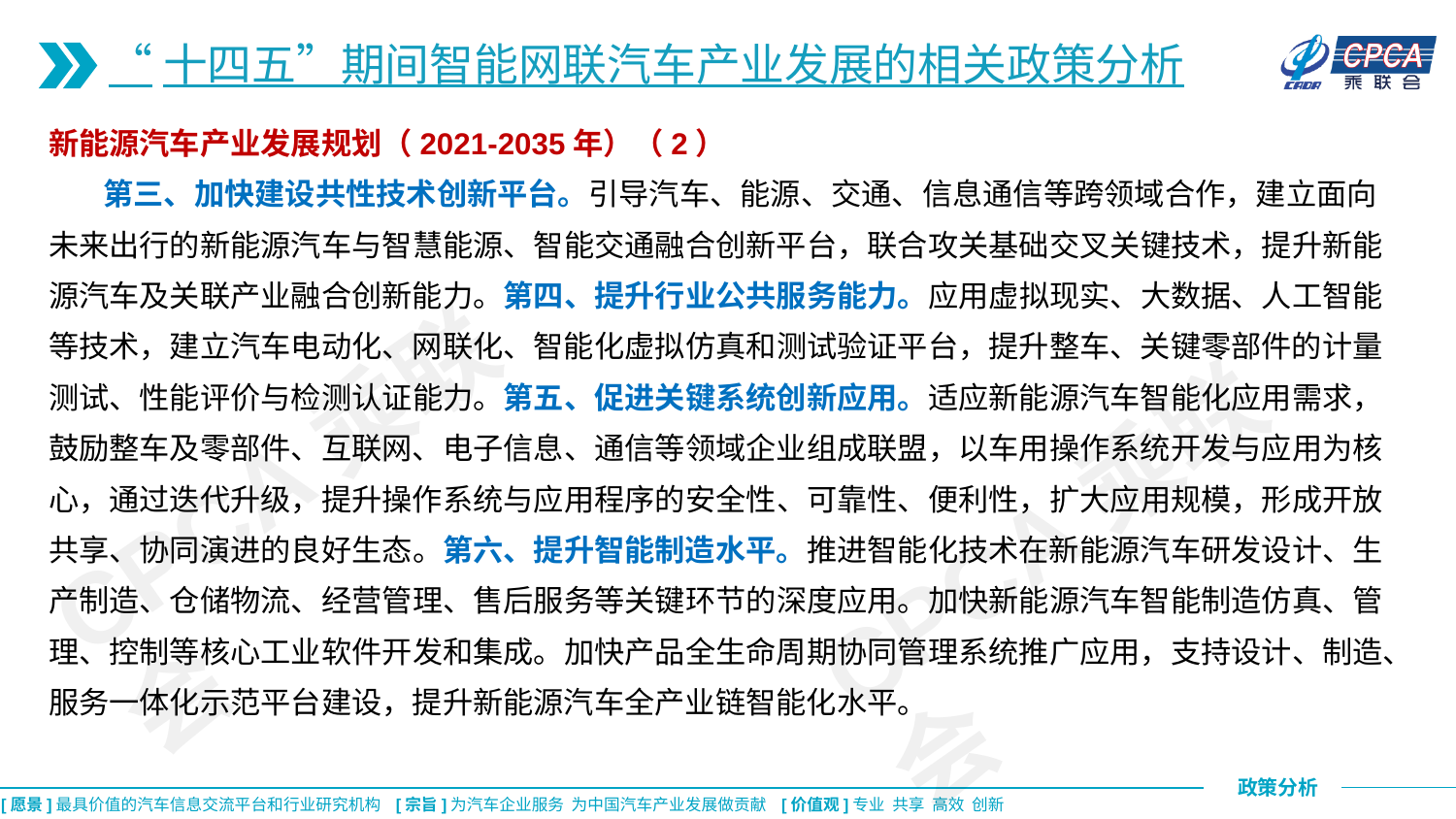

“十四五”期间智能网联汽车产业发展的相关政策分析
新能源汽车产业发展规划（2021-2035年）（2）
       第三、加快建设共性技术创新平台。引导汽车、能源、交通、信息通信等跨领域合作，建立面向未来出行的新能源汽车与智慧能源、智能交通融合创新平台，联合攻关基础交叉关键技术，提升新能源汽车及关联产业融合创新能力。第四、提升行业公共服务能力。应用虚拟现实、大数据、人工智能等技术，建立汽车电动化、网联化、智能化虚拟仿真和测试验证平台，提升整车、关键零部件的计量测试、性能评价与检测认证能力。第五、促进关键系统创新应用。适应新能源汽车智能化应用需求，鼓励整车及零部件、互联网、电子信息、通信等领域企业组成联盟，以车用操作系统开发与应用为核心，通过迭代升级，提升操作系统与应用程序的安全性、可靠性、便利性，扩大应用规模，形成开放共享、协同演进的良好生态。第六、提升智能制造水平。推进智能化技术在新能源汽车研发设计、生产制造、仓储物流、经营管理、售后服务等关键环节的深度应用。加快新能源汽车智能制造仿真、管理、控制等核心工业软件开发和集成。加快产品全生命周期协同管理系统推广应用，支持设计、制造、服务一体化示范平台建设，提升新能源汽车全产业链智能化水平。
CPCA乘联会
CPCA乘联会